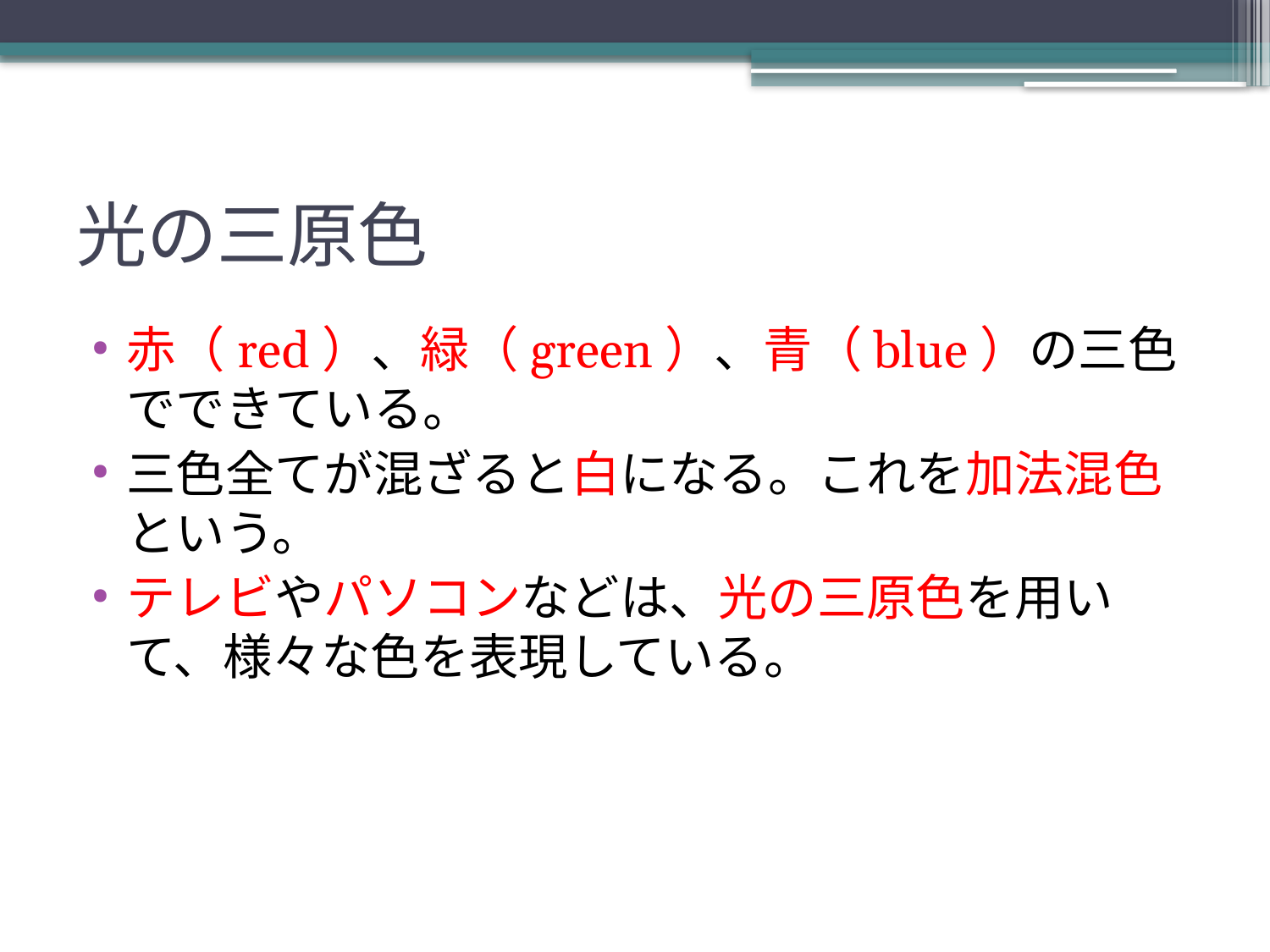

# 光の三原色
赤（red）、緑（green）、青（blue）の三色でできている。
三色全てが混ざると白になる。これを加法混色という。
テレビやパソコンなどは、光の三原色を用いて、様々な色を表現している。